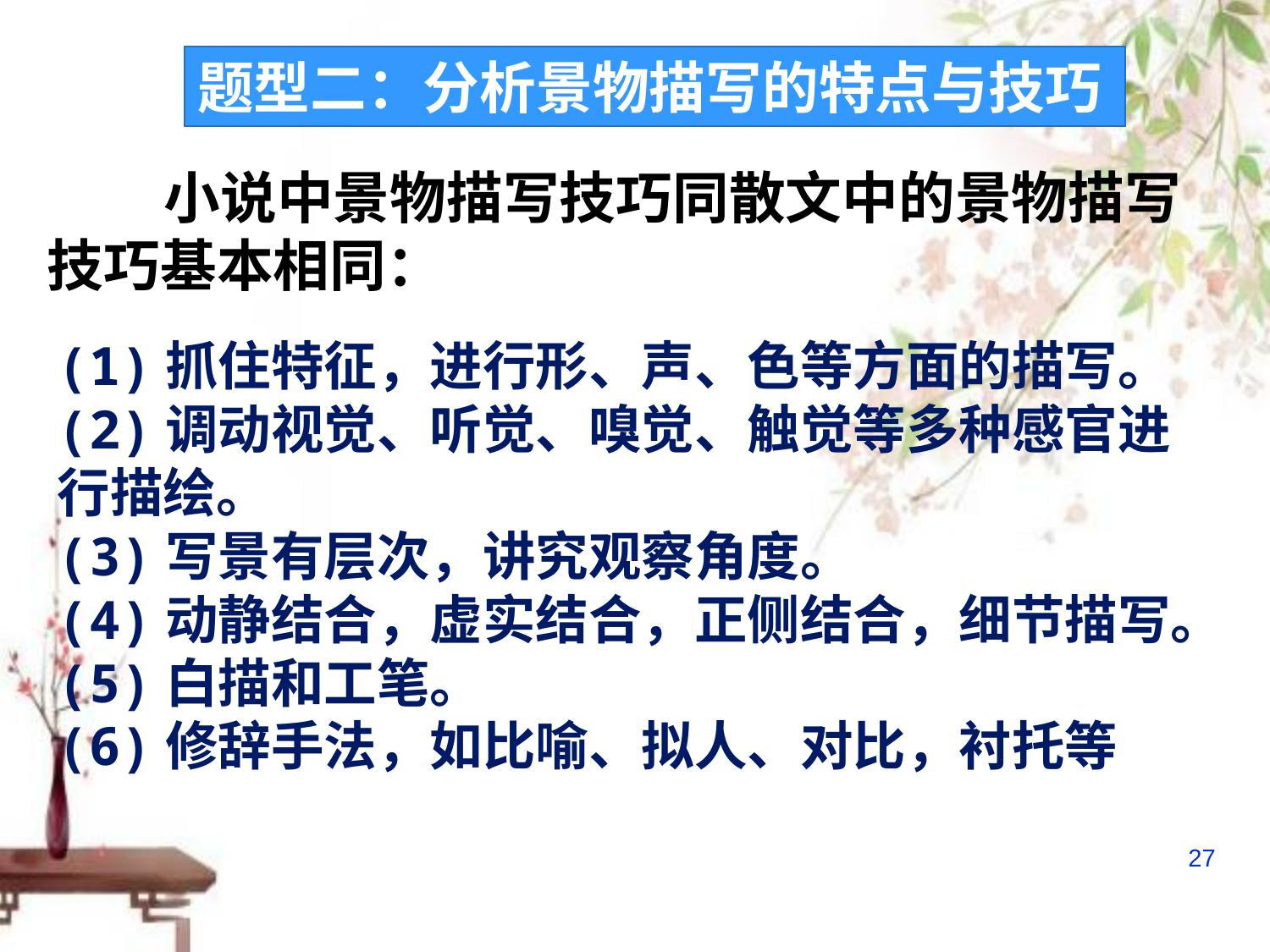

题型二：分析景物描写的特点与技巧
        小说中景物描写技巧同散文中的景物描写技巧基本相同：
(1)抓住特征，进行形、声、色等方面的描写。
(2)调动视觉、听觉、嗅觉、触觉等多种感官进行描绘。
(3)写景有层次，讲究观察角度。
(4)动静结合，虚实结合，正侧结合，细节描写。
(5)白描和工笔。
(6)修辞手法，如比喻、拟人、对比，衬托等

27